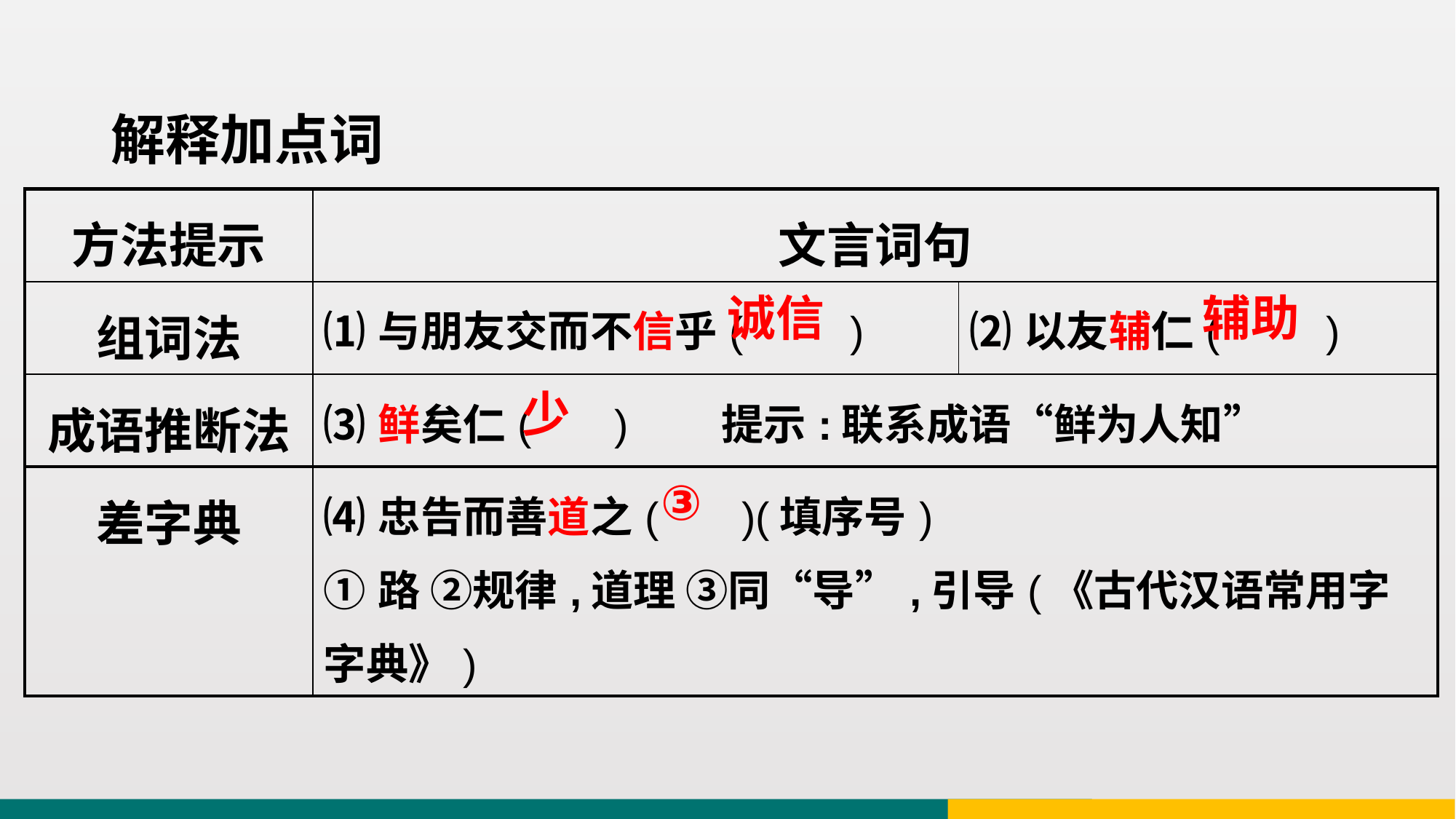

解释加点词
| 方法提示 | 文言词句 |  |
| --- | --- | --- |
| 组词法 | ⑴与朋友交而不信乎( ) | ⑵以友辅仁( ) |
| 成语推断法 | ⑶鲜矣仁( ) 提示:联系成语“鲜为人知” |  |
| 差字典 | ⑷忠告而善道之( )(填序号) ①路 ②规律,道理 ③同“导”,引导(《古代汉语常用字字典》) |  |
诚信
辅助
少
③